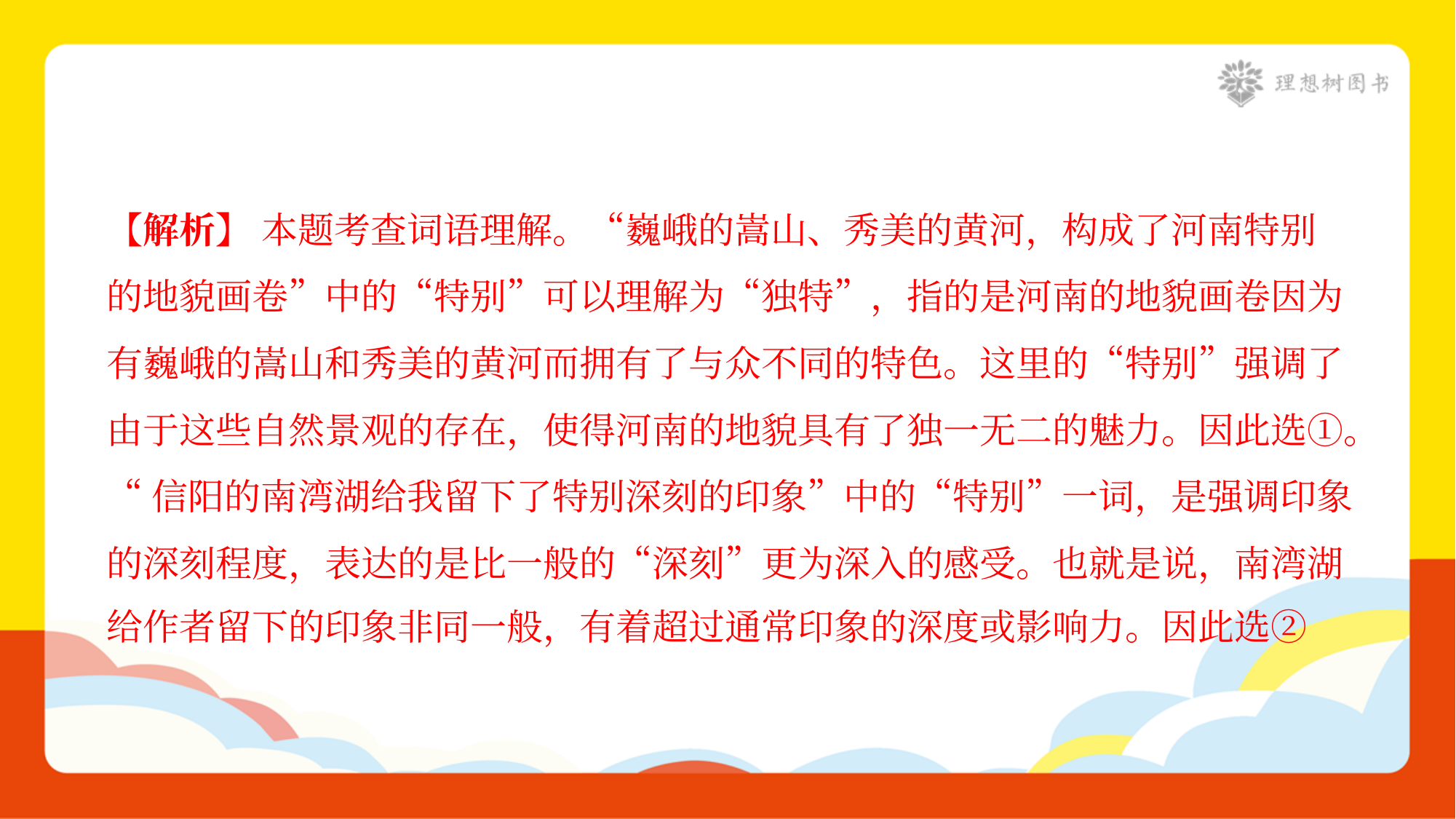

【解析】 本题考查词语理解。“巍峨的嵩山、秀美的黄河，构成了河南特别
的地貌画卷”中的“特别”可以理解为“独特”，指的是河南的地貌画卷因为
有巍峨的嵩山和秀美的黄河而拥有了与众不同的特色。这里的“特别”强调了
由于这些自然景观的存在，使得河南的地貌具有了独一无二的魅力。因此选①。
“信阳的南湾湖给我留下了特别深刻的印象”中的“特别”一词，是强调印象
的深刻程度，表达的是比一般的“深刻”更为深入的感受。也就是说，南湾湖
给作者留下的印象非同一般，有着超过通常印象的深度或影响力。因此选②